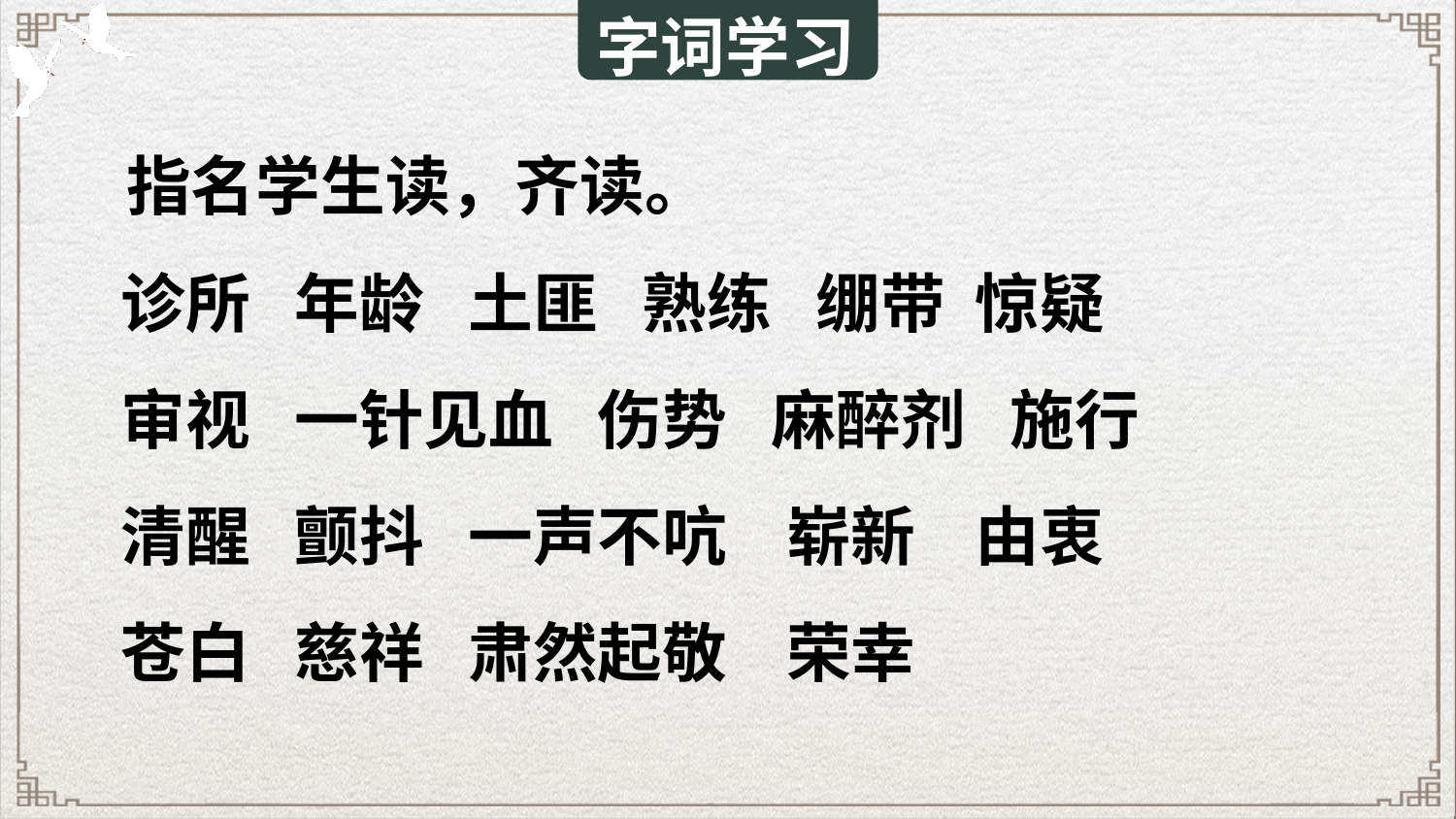

字词学习
指名学生读，齐读。
诊所   年龄   土匪   熟练   绷带  惊疑
审视   一针见血   伤势   麻醉剂   施行
清醒   颤抖   一声不吭    崭新    由衷
苍白   慈祥   肃然起敬    荣幸